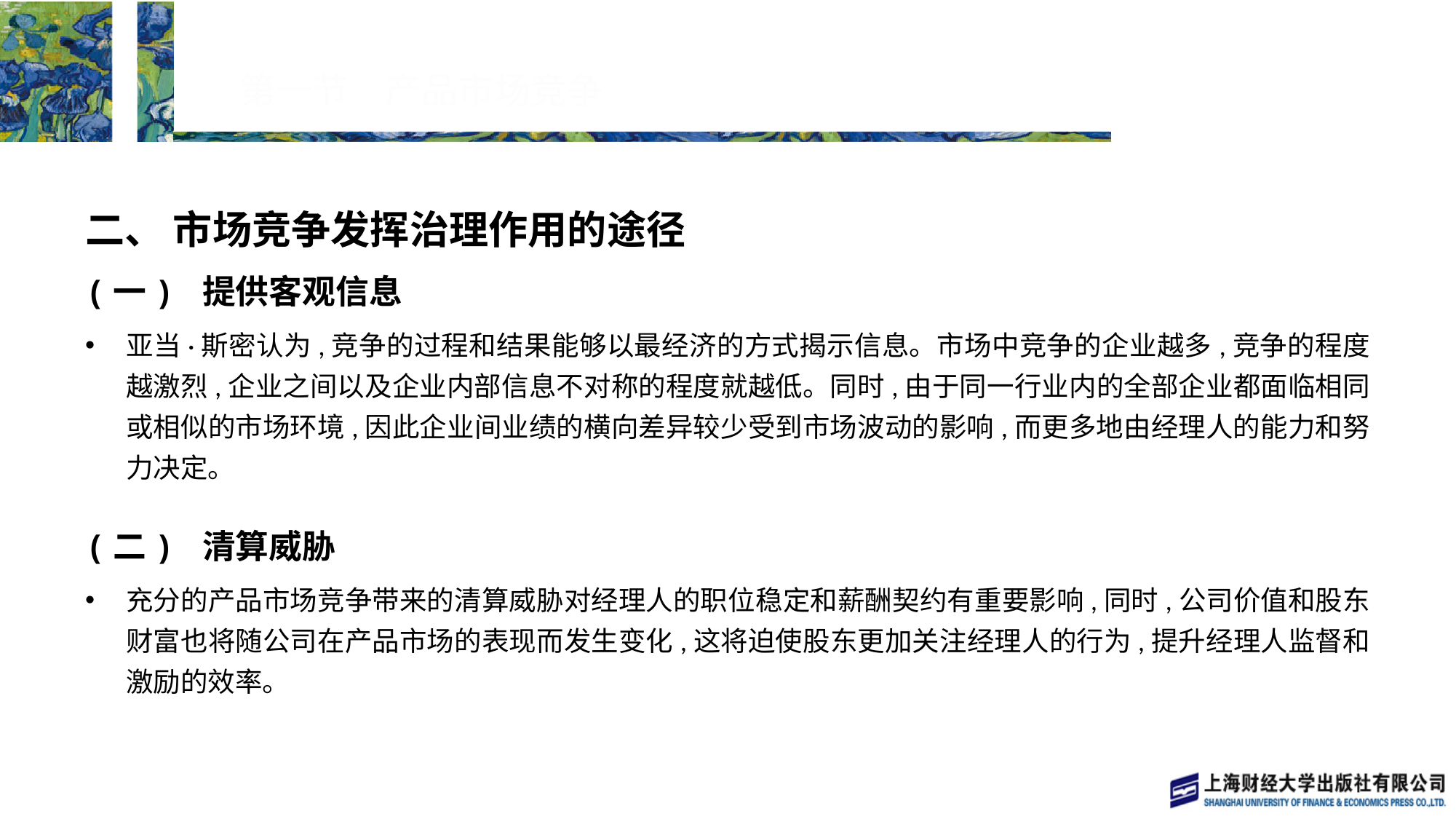

# 第一节　产品市场竞争
二、 市场竞争发挥治理作用的途径
(一) 提供客观信息
亚当·斯密认为,竞争的过程和结果能够以最经济的方式揭示信息。市场中竞争的企业越多,竞争的程度越激烈,企业之间以及企业内部信息不对称的程度就越低。同时,由于同一行业内的全部企业都面临相同或相似的市场环境,因此企业间业绩的横向差异较少受到市场波动的影响,而更多地由经理人的能力和努力决定。
(二) 清算威胁
充分的产品市场竞争带来的清算威胁对经理人的职位稳定和薪酬契约有重要影响,同时,公司价值和股东财富也将随公司在产品市场的表现而发生变化,这将迫使股东更加关注经理人的行为,提升经理人监督和激励的效率。